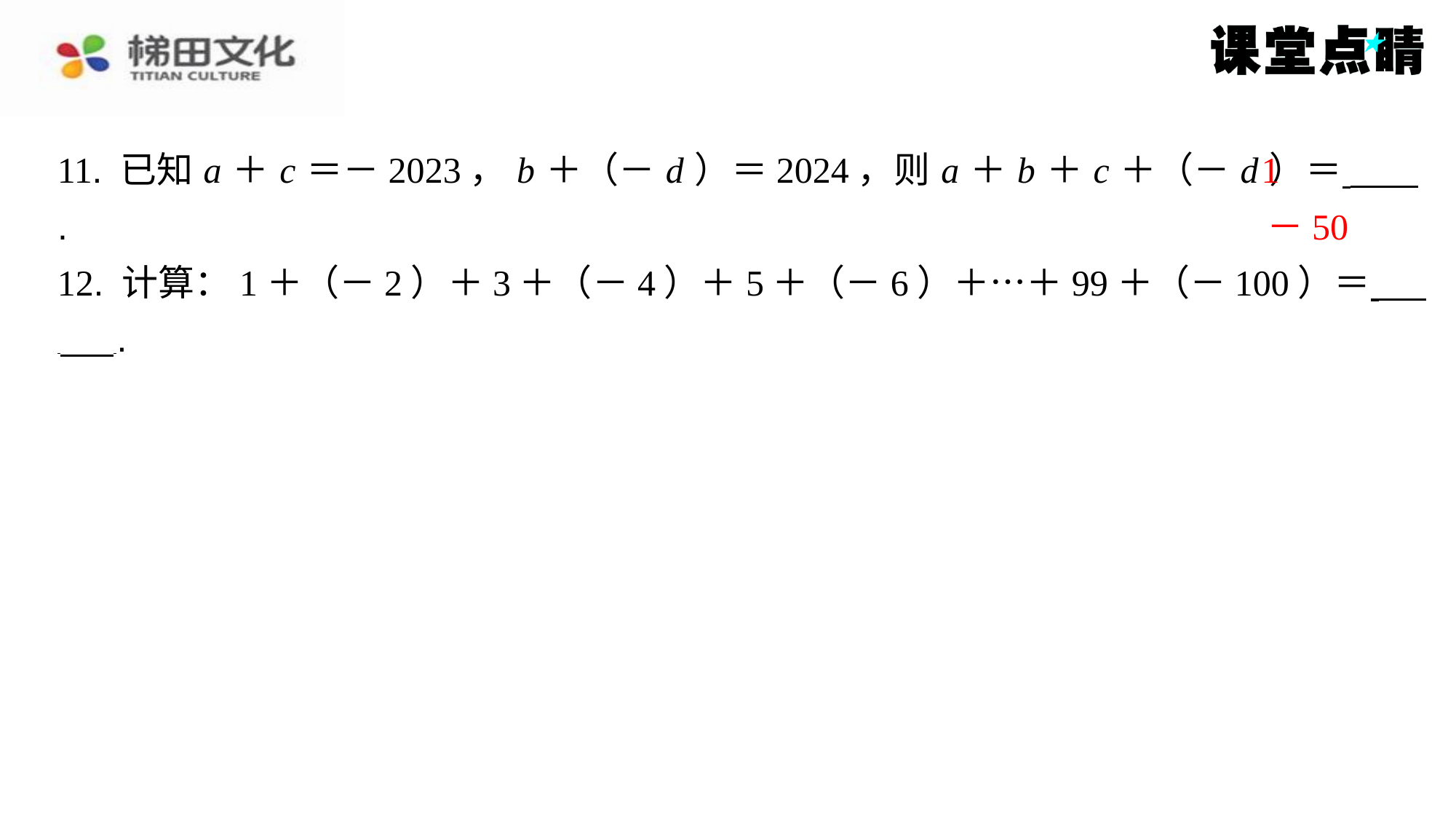

1
11. 已知 a ＋ c ＝－2023， b ＋（－ d ）＝2024，则 a ＋ b ＋ c ＋（－ d ）＝            ⁠.
12. 计算：1＋（－2）＋3＋（－4）＋5＋（－6）＋…＋99＋（－100）＝          ⁠         ⁠.
－50